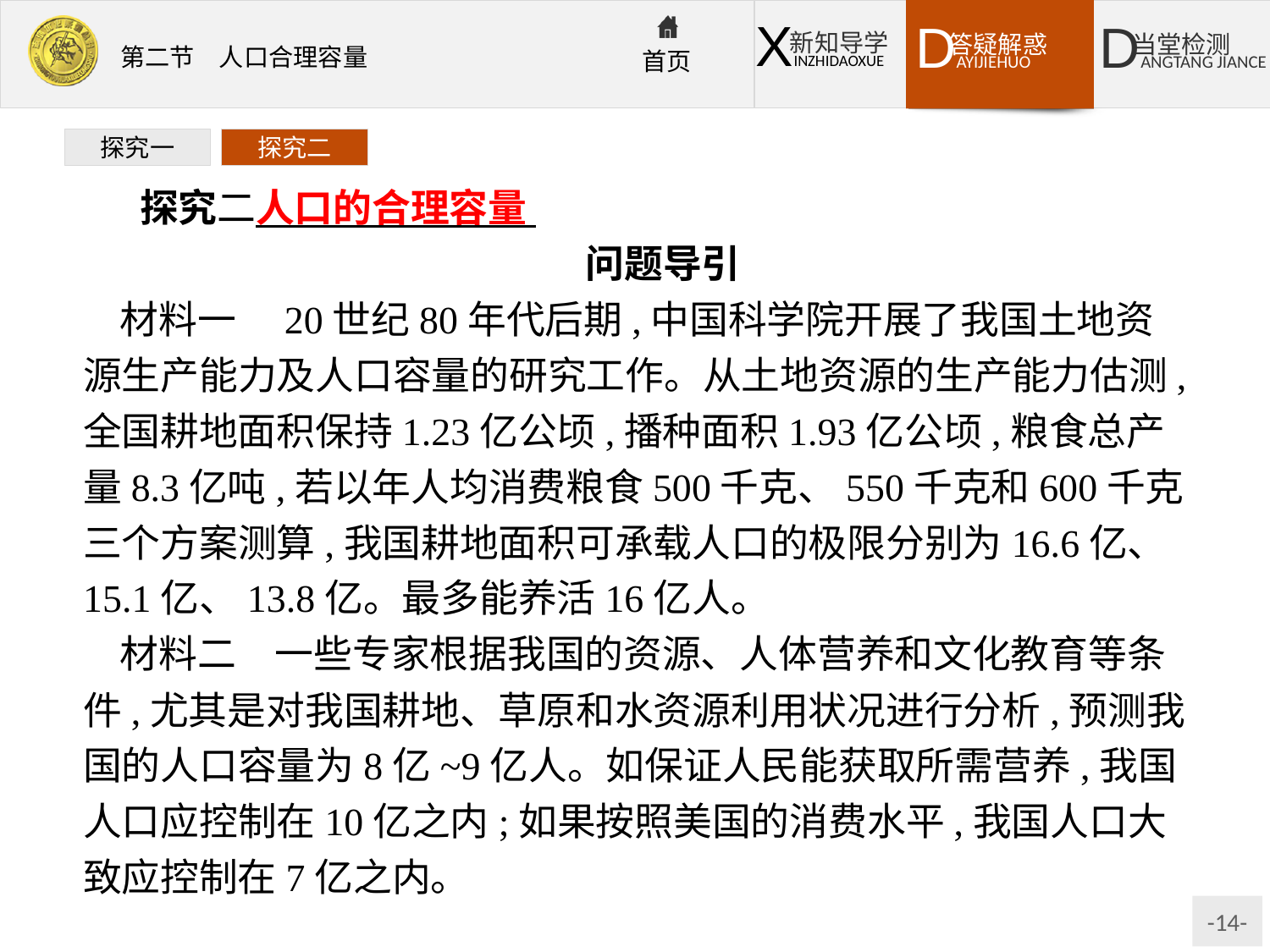

探究一
探究二
探究二人口的合理容量
问题导引
材料一　20世纪80年代后期,中国科学院开展了我国土地资源生产能力及人口容量的研究工作。从土地资源的生产能力估测,全国耕地面积保持1.23亿公顷,播种面积1.93亿公顷,粮食总产量8.3亿吨,若以年人均消费粮食500千克、550千克和600千克三个方案测算,我国耕地面积可承载人口的极限分别为16.6亿、15.1亿、13.8亿。最多能养活16亿人。
材料二　一些专家根据我国的资源、人体营养和文化教育等条件,尤其是对我国耕地、草原和水资源利用状况进行分析,预测我国的人口容量为8亿~9亿人。如保证人民能获取所需营养,我国人口应控制在10亿之内;如果按照美国的消费水平,我国人口大致应控制在7亿之内。